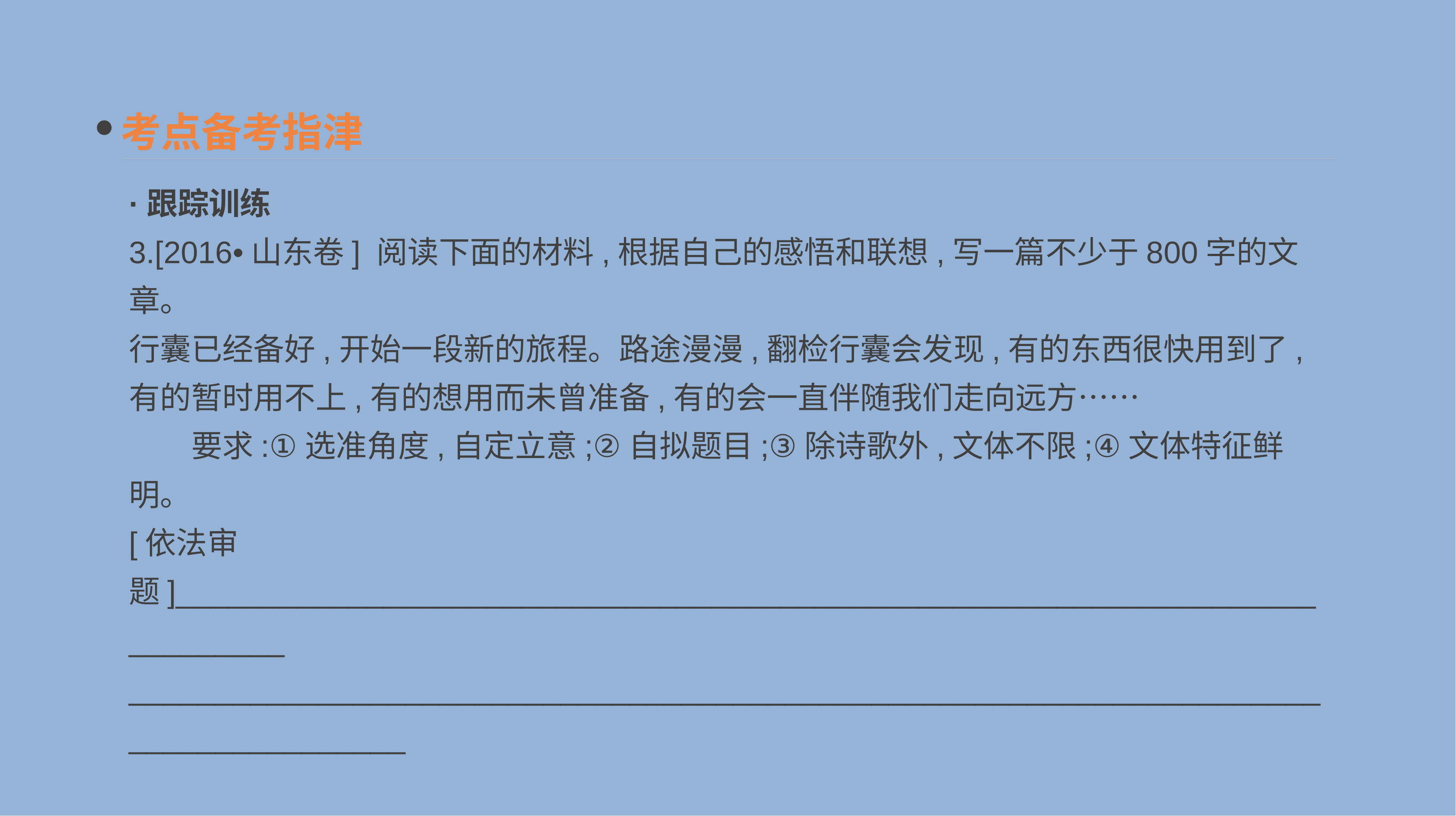

考点备考指津

·跟踪训练
3.[2016•山东卷] 阅读下面的材料,根据自己的感悟和联想,写一篇不少于800字的文章。
行囊已经备好,开始一段新的旅程。路途漫漫,翻检行囊会发现,有的东西很快用到了,有的暂时用不上,有的想用而未曾准备,有的会一直伴随我们走向远方……
　　要求:①选准角度,自定立意;②自拟题目;③除诗歌外,文体不限;④文体特征鲜明。
[依法审题]___________________________________________________________________________
_____________________________________________________________________________________